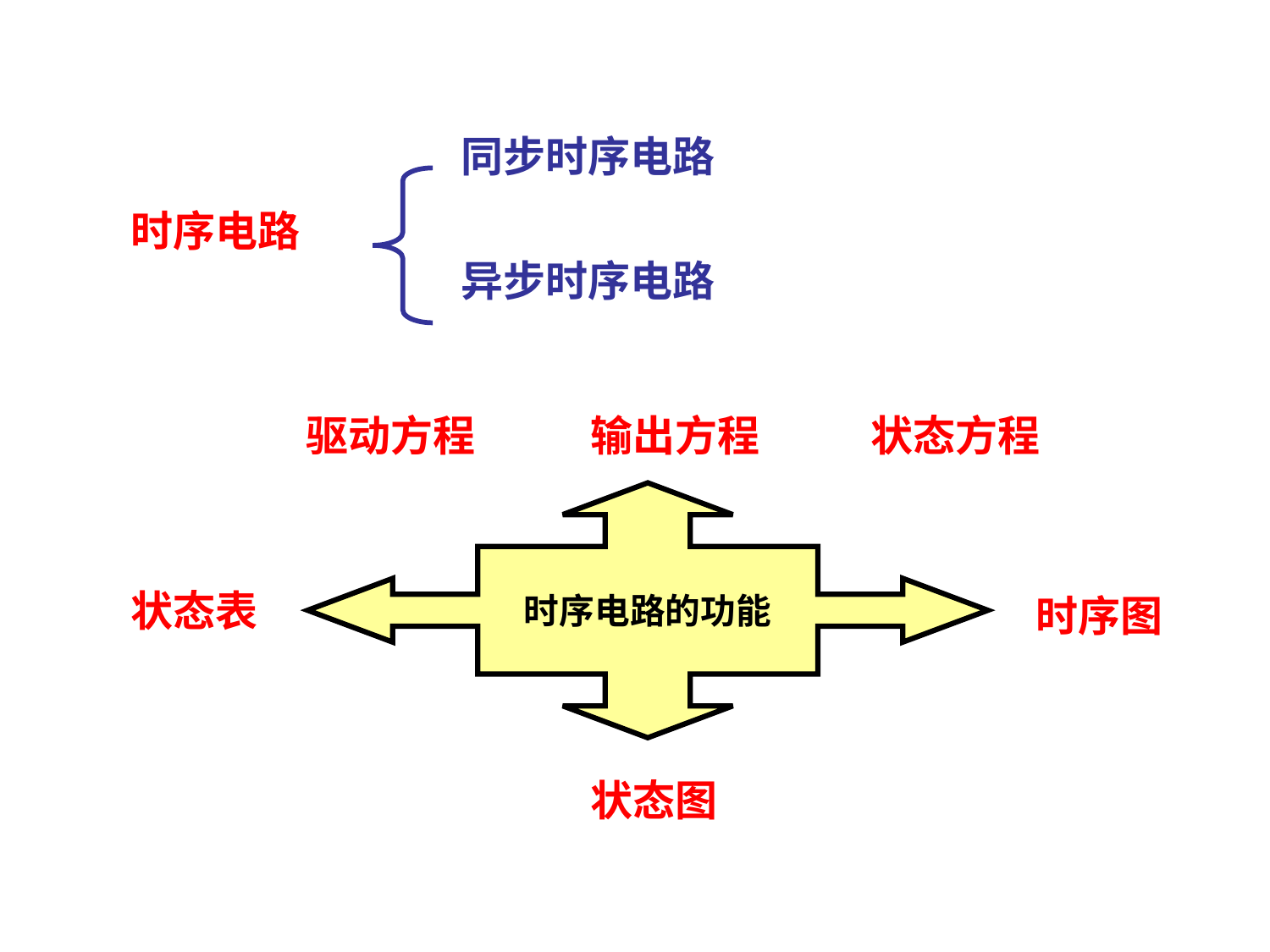

同步时序电路

时序电路
异步时序电路
驱动方程
状态方程
输出方程
时序电路的功能
状态表
时序图
状态图